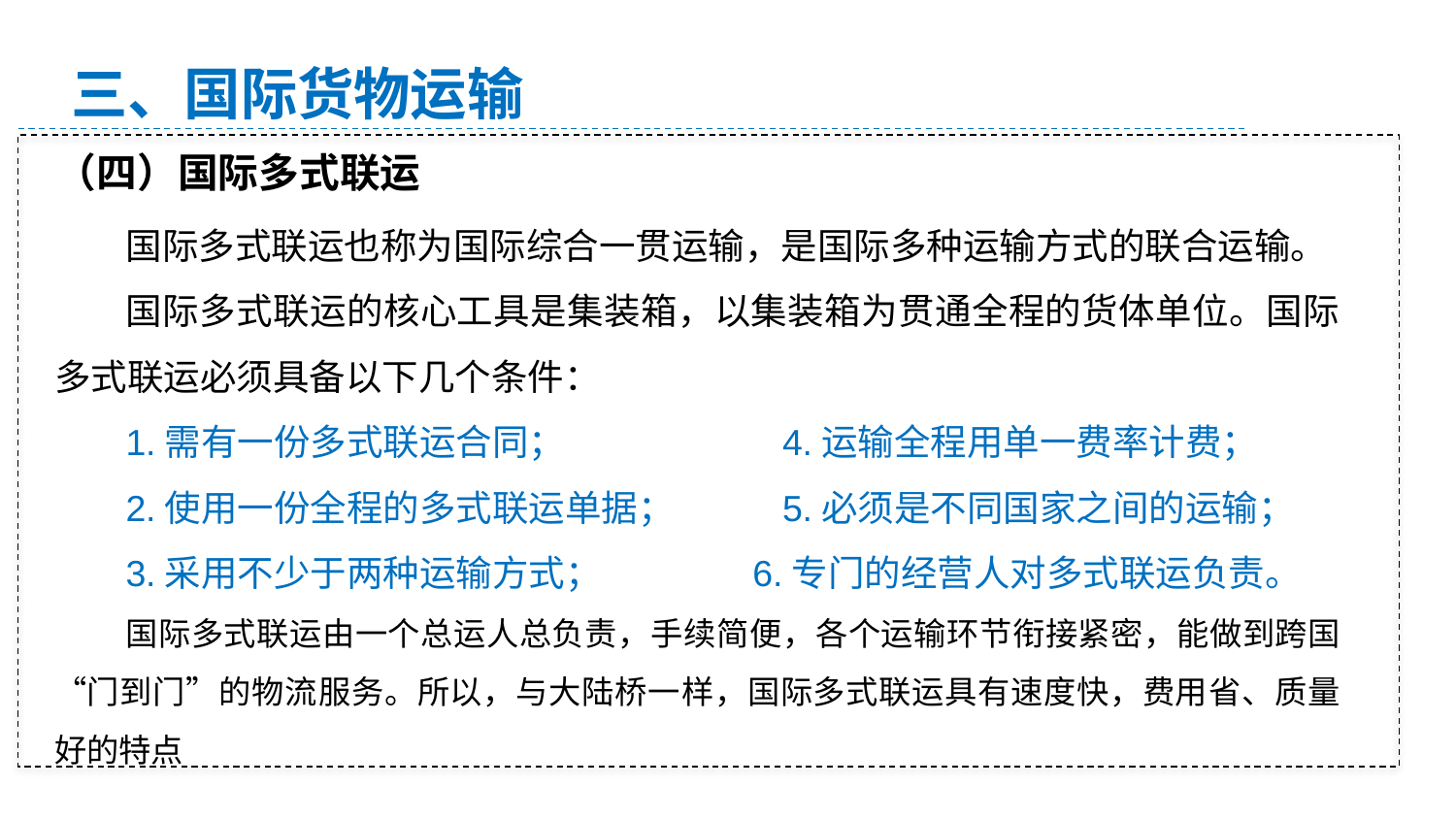

三、国际货物运输

（四）国际多式联运
国际多式联运也称为国际综合一贯运输，是国际多种运输方式的联合运输。
国际多式联运的核心工具是集装箱，以集装箱为贯通全程的货体单位。国际多式联运必须具备以下几个条件：
1.需有一份多式联运合同；		4.运输全程用单一费率计费；
2.使用一份全程的多式联运单据；	5.必须是不同国家之间的运输；
3.采用不少于两种运输方式；	             6.专门的经营人对多式联运负责。
国际多式联运由一个总运人总负责，手续简便，各个运输环节衔接紧密，能做到跨国“门到门”的物流服务。所以，与大陆桥一样，国际多式联运具有速度快，费用省、质量好的特点